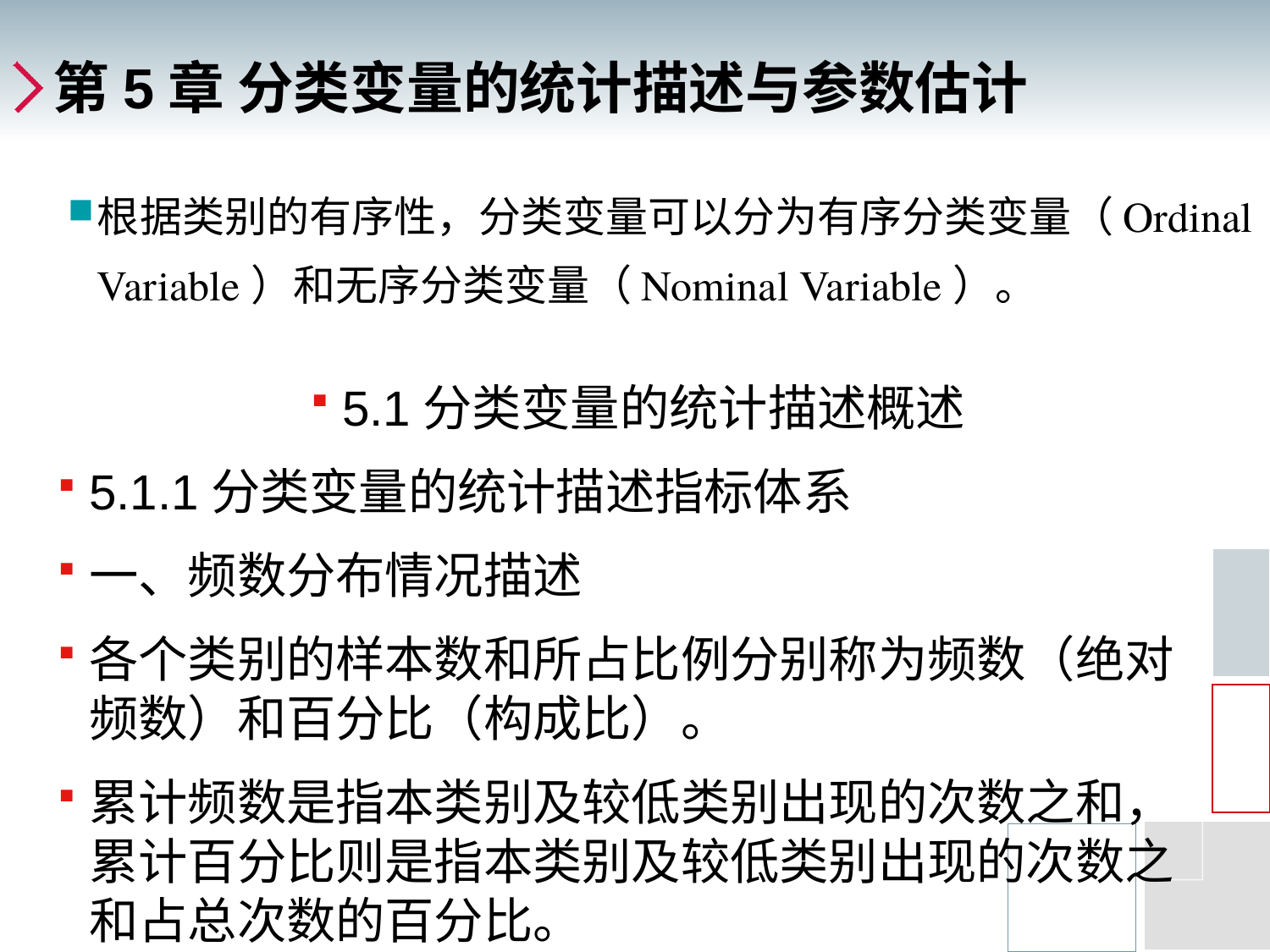

# 第5章 分类变量的统计描述与参数估计
根据类别的有序性，分类变量可以分为有序分类变量（Ordinal Variable）和无序分类变量（Nominal Variable）。

5.1分类变量的统计描述概述
5.1.1分类变量的统计描述指标体系
一、频数分布情况描述
各个类别的样本数和所占比例分别称为频数（绝对频数）和百分比（构成比）。
累计频数是指本类别及较低类别出现的次数之和，累计百分比则是指本类别及较低类别出现的次数之和占总次数的百分比。